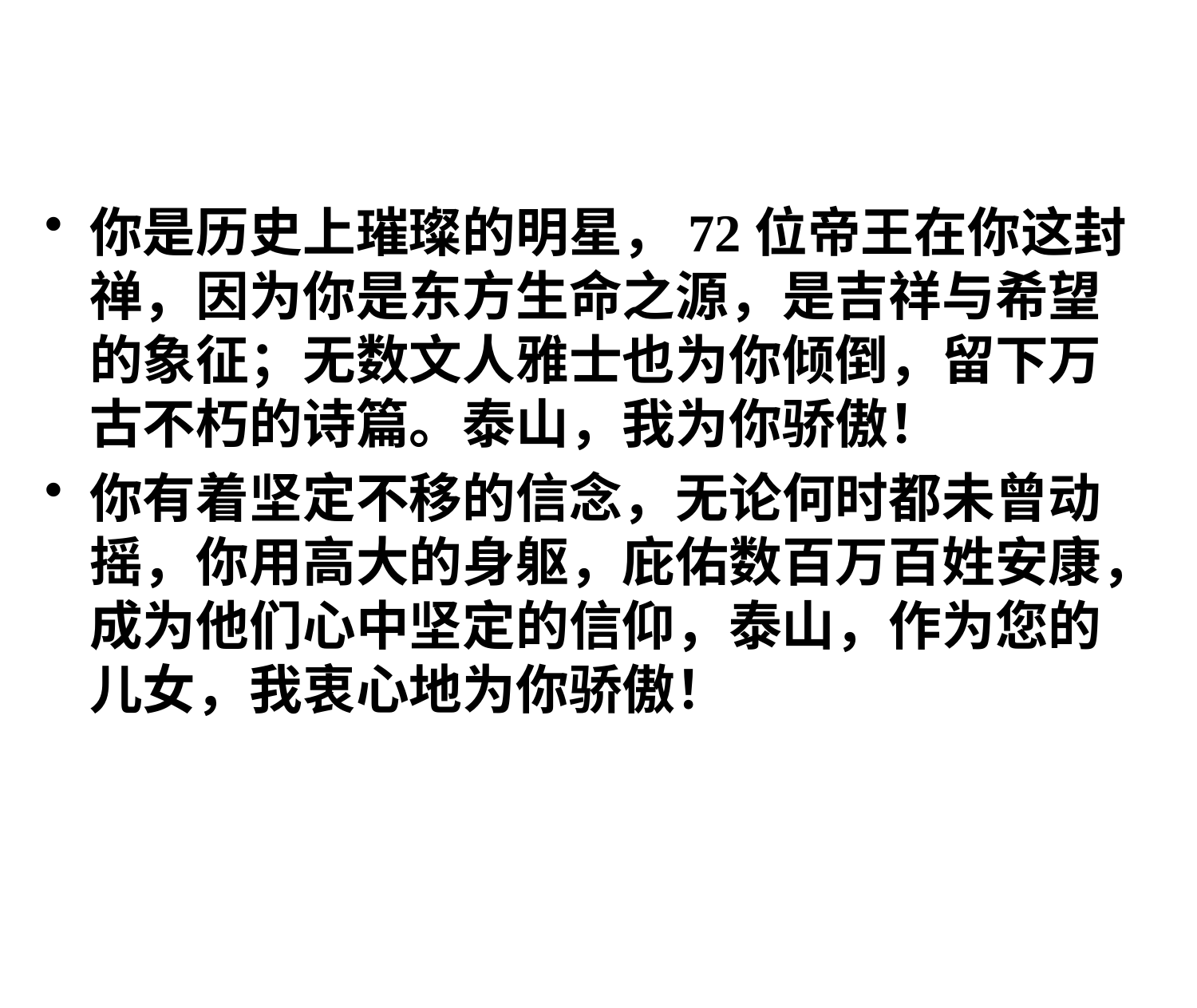

你是历史上璀璨的明星，72位帝王在你这封禅，因为你是东方生命之源，是吉祥与希望的象征；无数文人雅士也为你倾倒，留下万古不朽的诗篇。泰山，我为你骄傲！
你有着坚定不移的信念，无论何时都未曾动摇，你用高大的身躯，庇佑数百万百姓安康，成为他们心中坚定的信仰，泰山，作为您的儿女，我衷心地为你骄傲！